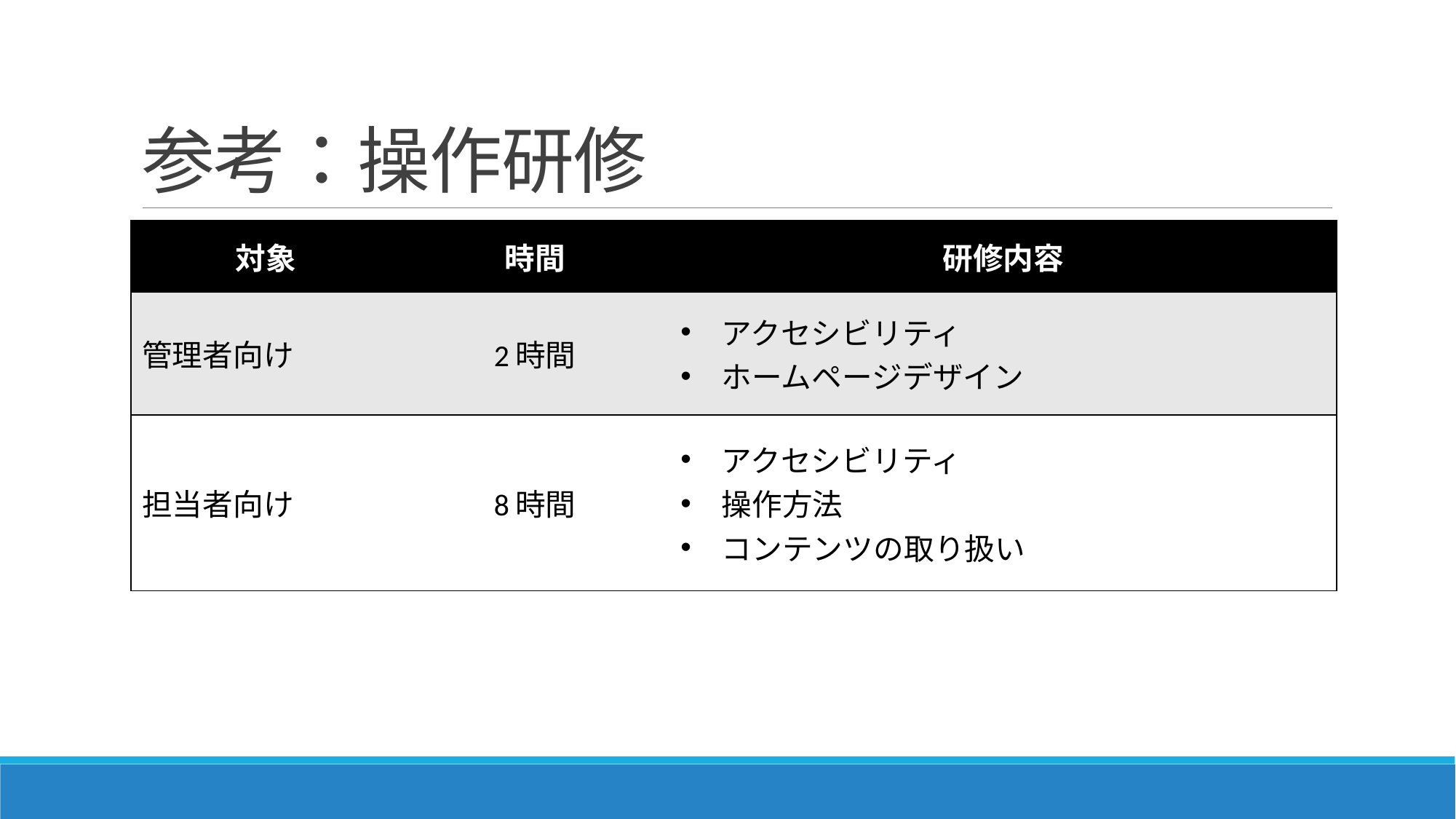

# 参考：操作研修
| 対象 | 時間 | 研修内容 |
| --- | --- | --- |
| 管理者向け | 2時間 | アクセシビリティ ホームページデザイン |
| 担当者向け | 8時間 | アクセシビリティ 操作方法 コンテンツの取り扱い |